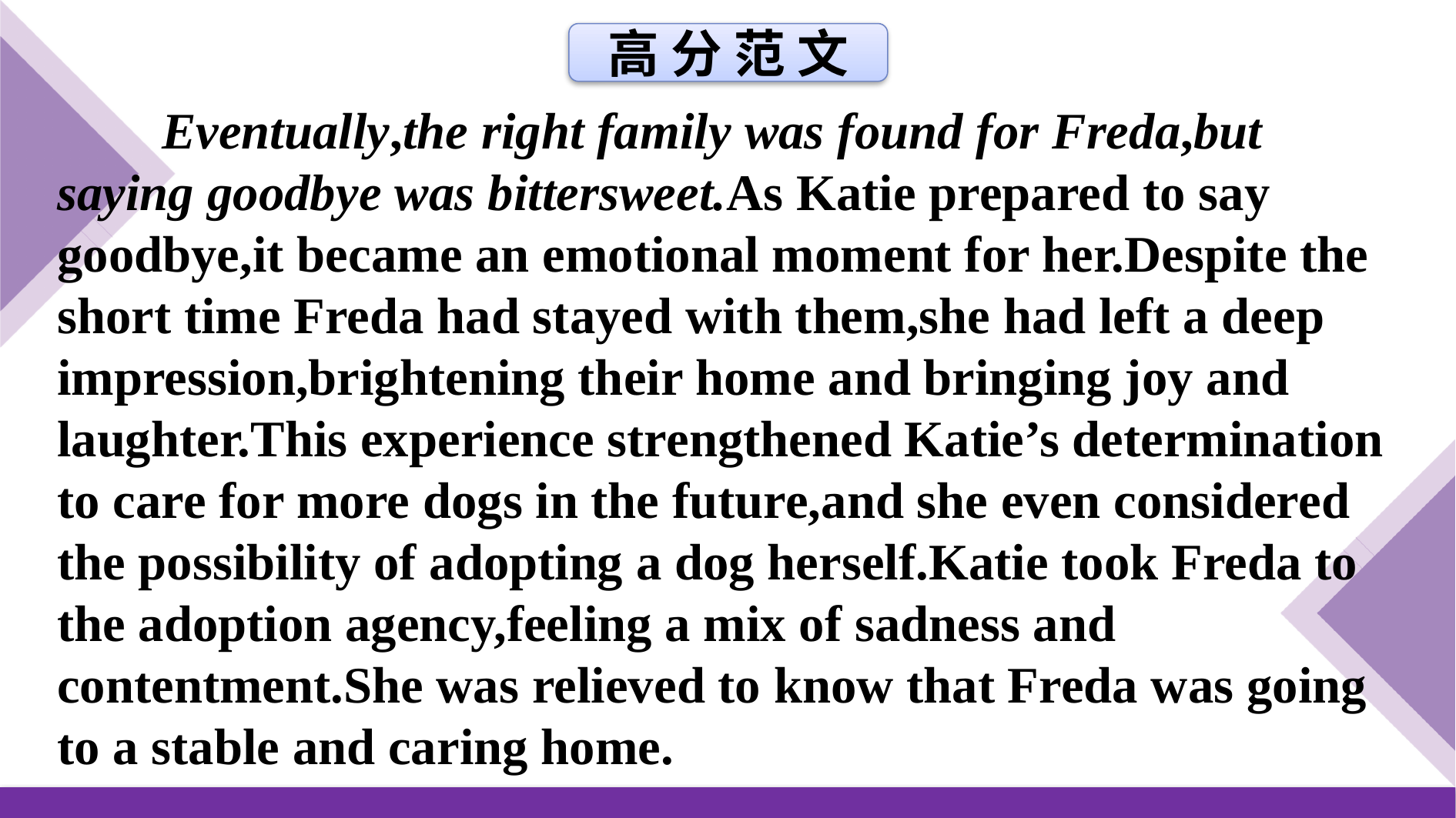

高 分 范 文
Eventually,the right family was found for Freda,but saying goodbye was bittersweet.As Katie prepared to say goodbye,it became an emotional moment for her.Despite the short time Freda had stayed with them,she had left a deep impression,brightening their home and bringing joy and laughter.This experience strengthened Katie’s determination to care for more dogs in the future,and she even considered the possibility of adopting a dog herself.Katie took Freda to the adoption agency,feeling a mix of sadness and contentment.She was relieved to know that Freda was going to a stable and caring home.